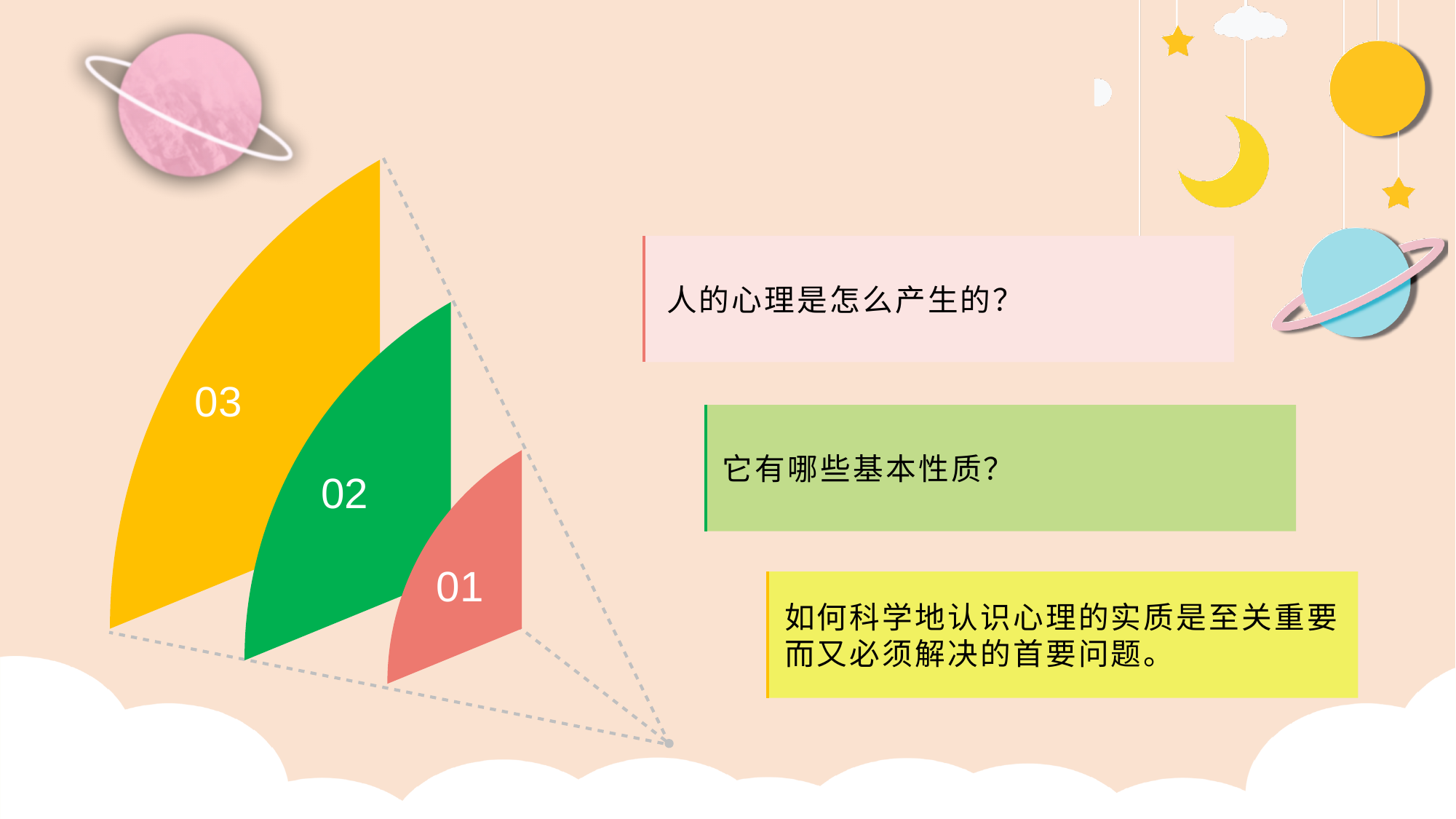

人的心理是怎么产生的？

03

它有哪些基本性质？

02
01

如何科学地认识心理的实质是至关重要而又必须解决的首要问题。